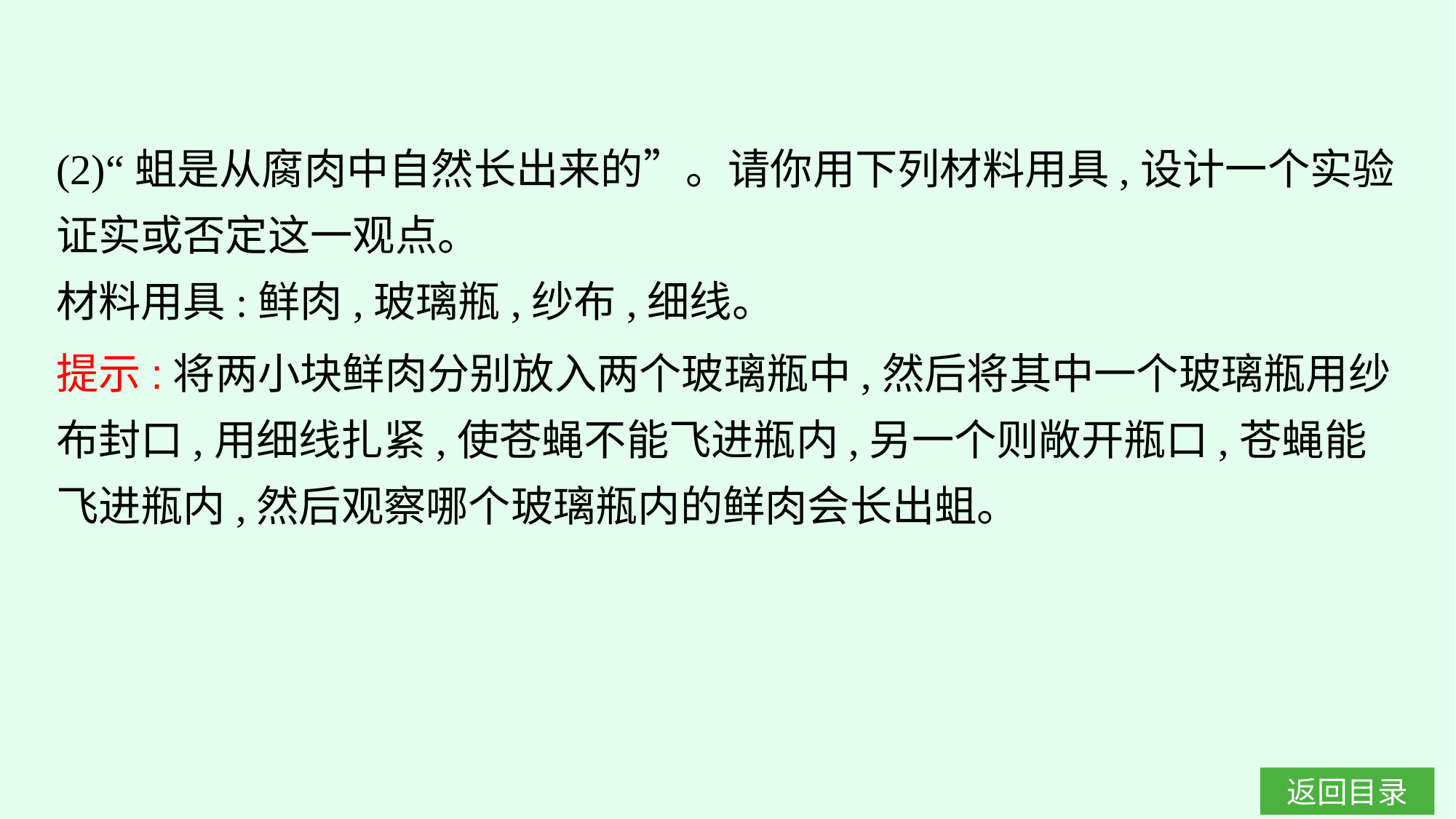

(2)“蛆是从腐肉中自然长出来的”。请你用下列材料用具,设计一个实验证实或否定这一观点。
材料用具:鲜肉,玻璃瓶,纱布,细线。
提示:将两小块鲜肉分别放入两个玻璃瓶中,然后将其中一个玻璃瓶用纱布封口,用细线扎紧,使苍蝇不能飞进瓶内,另一个则敞开瓶口,苍蝇能飞进瓶内,然后观察哪个玻璃瓶内的鲜肉会长出蛆。